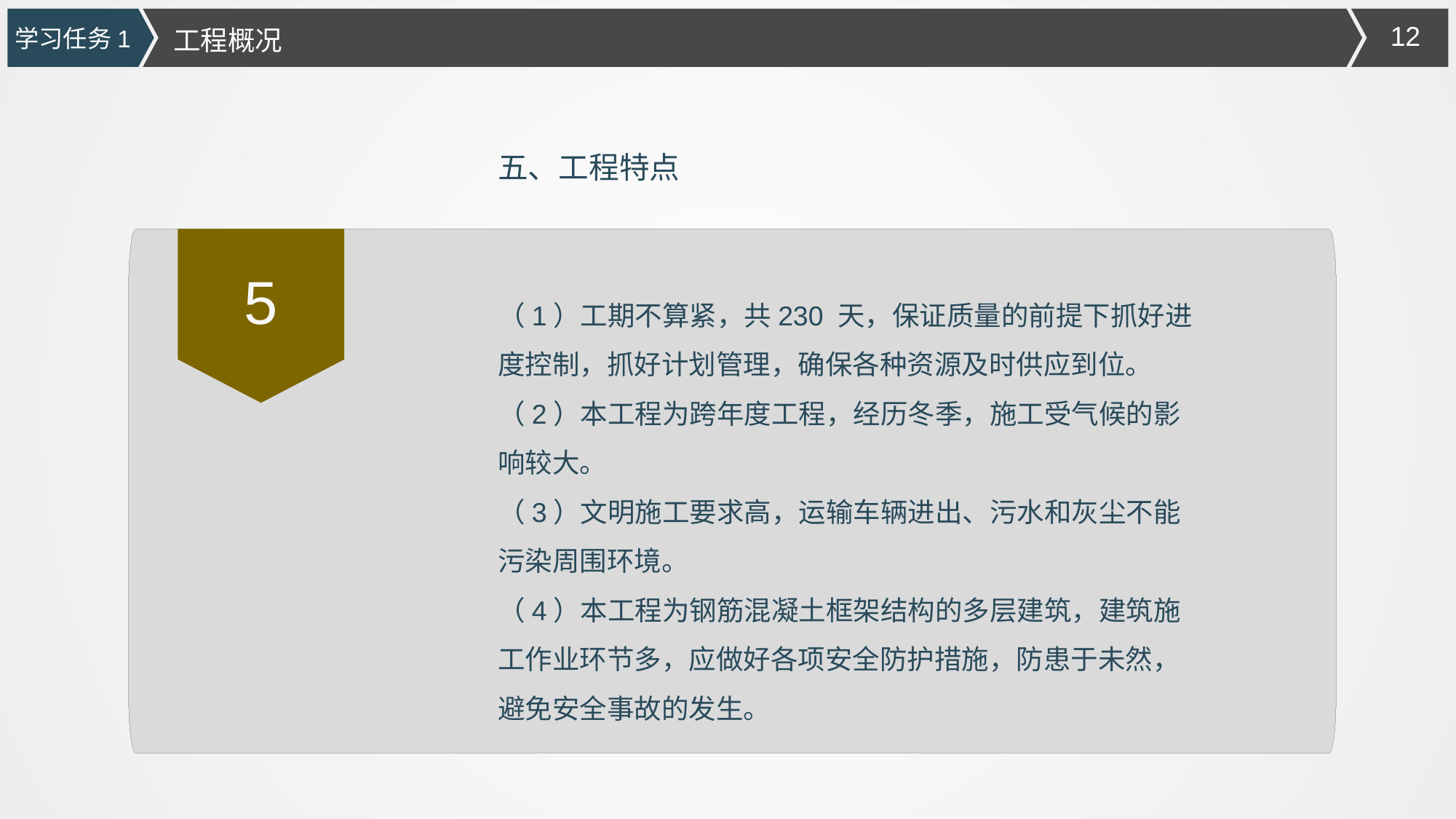

学习任务1
工程概况
五、工程特点

5
（1）工期不算紧，共230 天，保证质量的前提下抓好进度控制，抓好计划管理，确保各种资源及时供应到位。
（2）本工程为跨年度工程，经历冬季，施工受气候的影响较大。
（3）文明施工要求高，运输车辆进出、污水和灰尘不能污染周围环境。
（4）本工程为钢筋混凝土框架结构的多层建筑，建筑施工作业环节多，应做好各项安全防护措施，防患于未然，避免安全事故的发生。